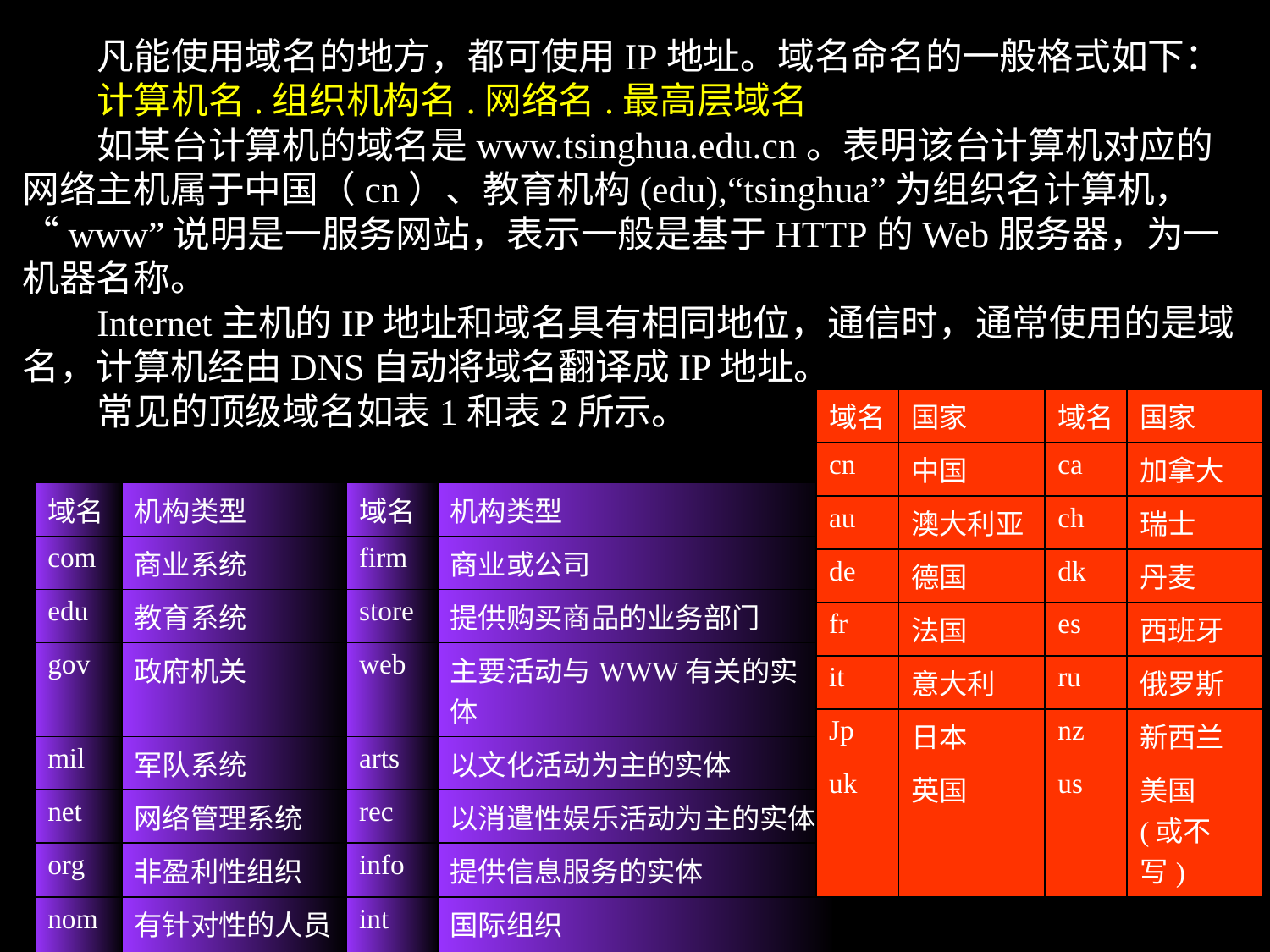

凡能使用域名的地方，都可使用IP地址。域名命名的一般格式如下：
        计算机名.组织机构名.网络名.最高层域名
        如某台计算机的域名是www.tsinghua.edu.cn。表明该台计算机对应的网络主机属于中国（cn）、教育机构(edu),“tsinghua”为组织名计算机，“www”说明是一服务网站，表示一般是基于HTTP的Web服务器，为一机器名称。
        Internet主机的IP地址和域名具有相同地位，通信时，通常使用的是域名，计算机经由DNS自动将域名翻译成IP地址。
        常见的顶级域名如表1和表2所示。
| 域名 | 国家 | 域名 | 国家 |
| --- | --- | --- | --- |
| cn | 中国 | ca | 加拿大 |
| au | 澳大利亚 | ch | 瑞士 |
| de | 德国 | dk | 丹麦 |
| fr | 法国 | es | 西班牙 |
| it | 意大利 | ru | 俄罗斯 |
| Jp | 日本 | nz | 新西兰 |
| uk | 英国 | us | 美国 (或不写) |
| 域名 | 机构类型 | 域名 | 机构类型 |
| --- | --- | --- | --- |
| com | 商业系统 | firm | 商业或公司 |
| edu | 教育系统 | store | 提供购买商品的业务部门 |
| gov | 政府机关 | web | 主要活动与WWW有关的实体 |
| mil | 军队系统 | arts | 以文化活动为主的实体 |
| net | 网络管理系统 | rec | 以消遣性娱乐活动为主的实体 |
| org | 非盈利性组织 | info | 提供信息服务的实体 |
| nom | 有针对性的人员 或个人的域名 | int | 国际组织 |